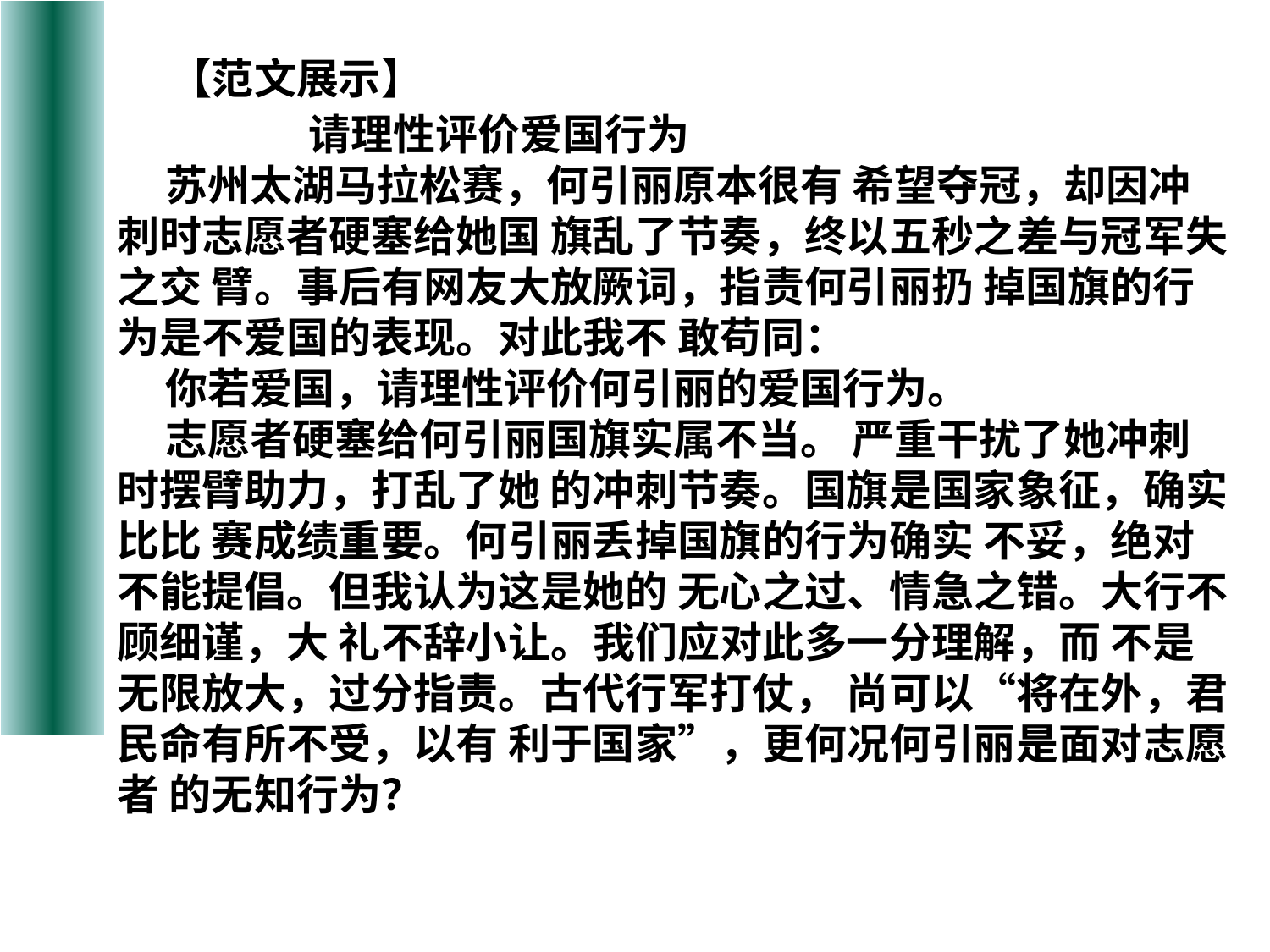

【范文展示】
                   请理性评价爱国行为
    苏州太湖马拉松赛，何引丽原本很有 希望夺冠，却因冲刺时志愿者硬塞给她国 旗乱了节奏，终以五秒之差与冠军失之交 臂。事后有网友大放厥词，指责何引丽扔 掉国旗的行为是不爱国的表现。对此我不 敢苟同：
    你若爱国，请理性评价何引丽的爱国行为。
    志愿者硬塞给何引丽国旗实属不当。 严重干扰了她冲刺时摆臂助力，打乱了她 的冲刺节奏。国旗是国家象征，确实比比 赛成绩重要。何引丽丢掉国旗的行为确实 不妥，绝对不能提倡。但我认为这是她的 无心之过、情急之错。大行不顾细谨，大 礼不辞小让。我们应对此多一分理解，而 不是无限放大，过分指责。古代行军打仗， 尚可以“将在外，君民命有所不受，以有 利于国家”，更何况何引丽是面对志愿者 的无知行为？